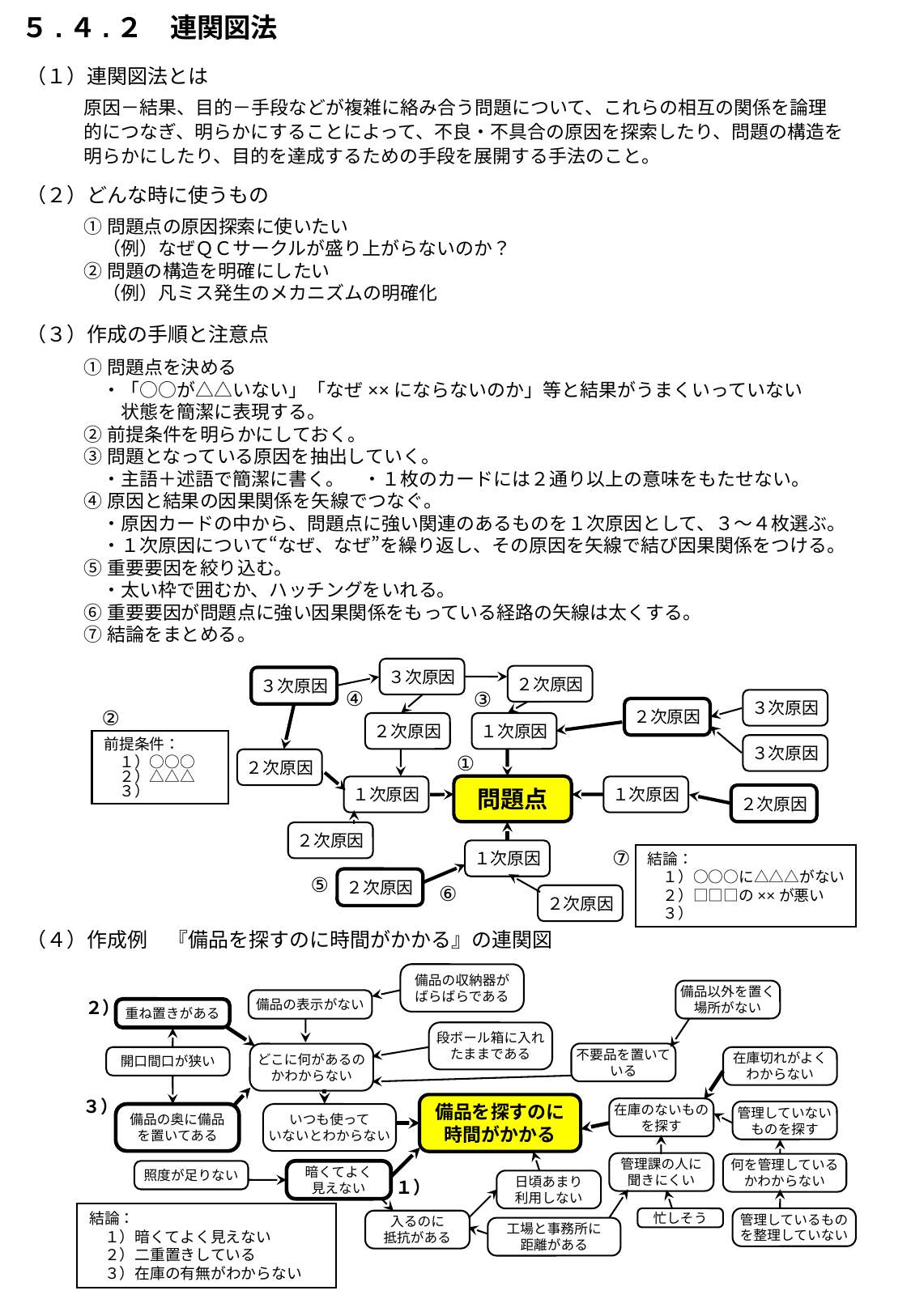

５.４.２　連関図法
（１）連関図法とは
原因－結果、目的－手段などが複雑に絡み合う問題について、これらの相互の関係を論理
的につなぎ、明らかにすることによって、不良・不具合の原因を探索したり、問題の構造を
明らかにしたり、目的を達成するための手段を展開する手法のこと。
（２）どんな時に使うもの
①問題点の原因探索に使いたい
　（例）なぜＱＣサークルが盛り上がらないのか？
②問題の構造を明確にしたい
　（例）凡ミス発生のメカニズムの明確化
（３）作成の手順と注意点
①問題点を決める
　・「○○が△△いない」「なぜ××にならないのか」等と結果がうまくいっていない
　　状態を簡潔に表現する。
②前提条件を明らかにしておく。
③問題となっている原因を抽出していく。
　・主語＋述語で簡潔に書く。　・１枚のカードには２通り以上の意味をもたせない。
④原因と結果の因果関係を矢線でつなぐ。
　・原因カードの中から、問題点に強い関連のあるものを１次原因として、３～４枚選ぶ。
　・１次原因について“なぜ、なぜ”を繰り返し、その原因を矢線で結び因果関係をつける。
⑤重要要因を絞り込む。
　・太い枠で囲むか、ハッチングをいれる。
⑥重要要因が問題点に強い因果関係をもっている経路の矢線は太くする。
⑦結論をまとめる。
３次原因
２次原因
３次原因

④
③
３次原因

２次原因
②

２次原因
１次原因

前提条件：
　１）○○○
　２）△△△
　３）
３次原因
①
２次原因

問題点
１次原因
１次原因
２次原因

２次原因
１次原因
⑦
結論：
　１）○○○に△△△がない
　２）□□□の××が悪い
　３）

２次原因
⑤

⑥
２次原因
（４）作成例　『備品を探すのに時間がかかる』の連関図
備品の収納器が
ばらばらである
備品以外を置く
場所がない
備品の表示がない

重ね置きがある

段ボール箱に入れ
たままである

不要品を置いて
いる
どこに何があるの
かわからない
開口間口が狭い

在庫切れがよく
わからない

備品を探すのに
時間がかかる
在庫のないもの
を探す
管理していない
ものを探す
備品の奥に備品
を置いてある
いつも使って
いないとわからない

管理課の人に
聞きにくい
何を管理している
かわからない
照度が足りない
暗くてよく
見えない
日頃あまり
利用しない

結論：
　１）暗くてよく見えない
　２）二重置きしている
　３）在庫の有無がわからない
忙しそう
管理しているもの
を整理していない
入るのに
抵抗がある
工場と事務所に
距離がある

２）
３）
１）